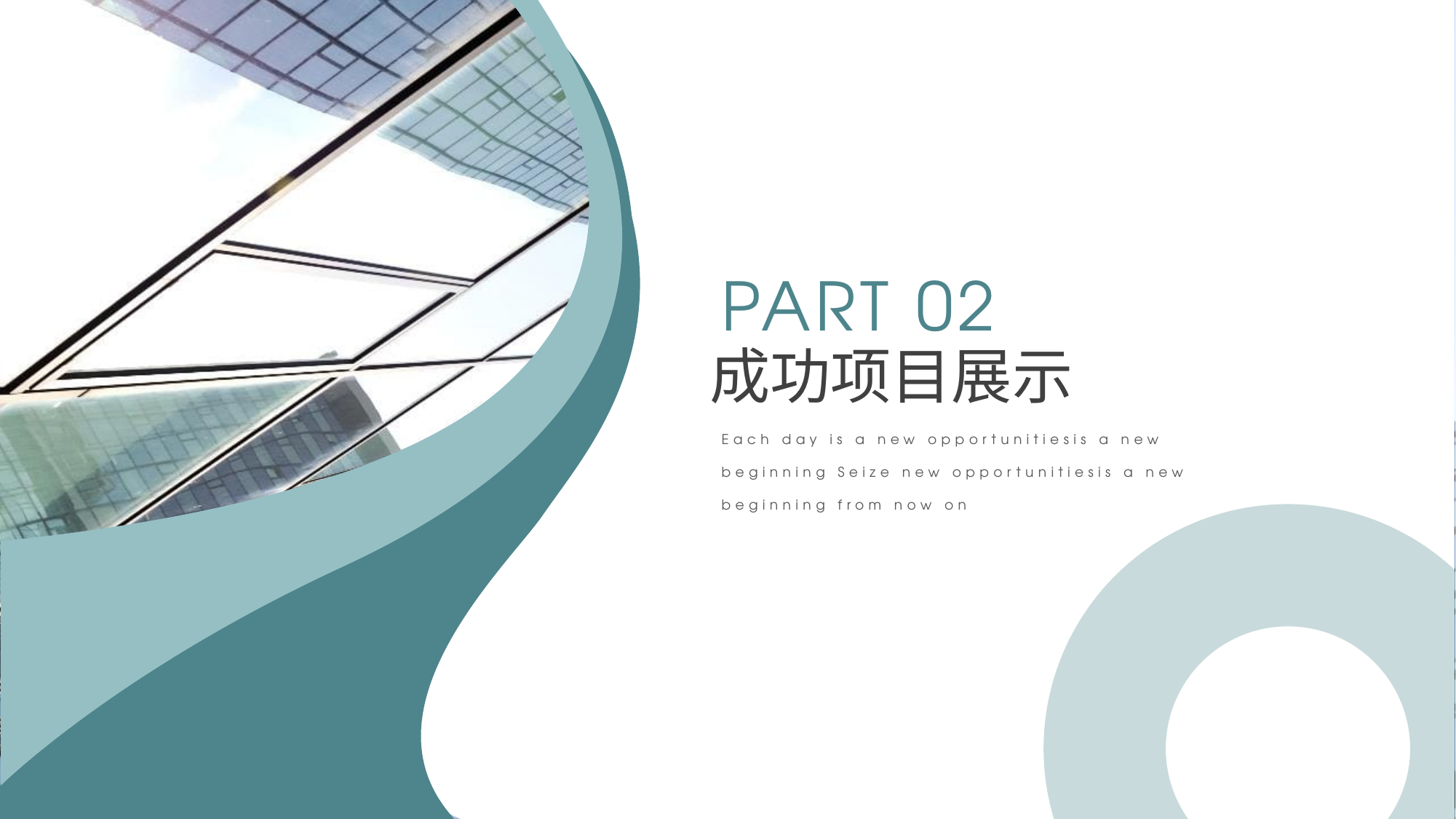

PART 02
成功项目展示
Each day is a new opportunitiesis a new beginning Seize new opportunitiesis a new beginning from now on